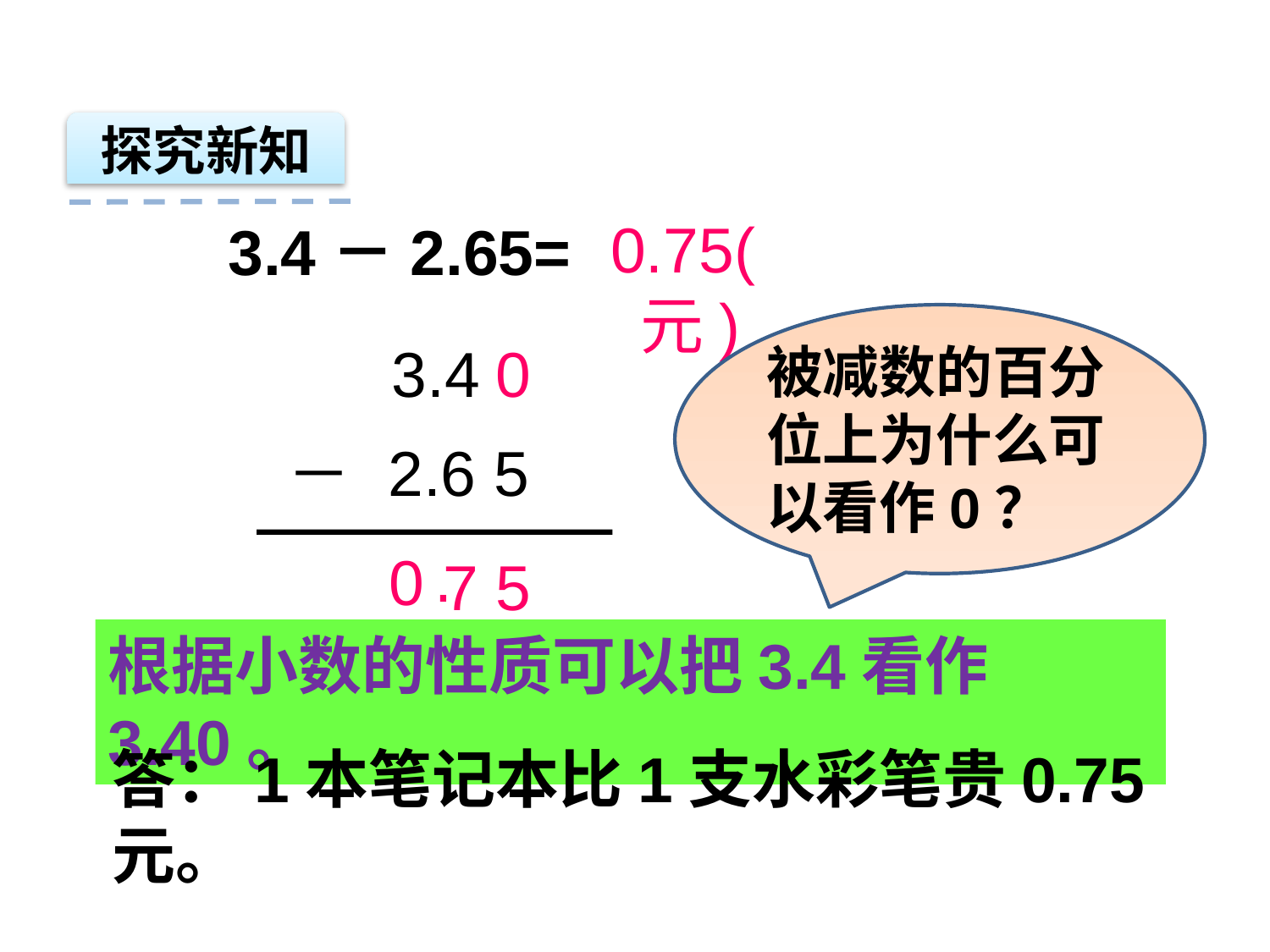

探究新知
0.75(元)
3.4－2.65=

被减数的百分位上为什么可以看作0？
3.4
2.6 5
－

0
.
0
7
5
根据小数的性质可以把3.4看作3.40。
答：1本笔记本比1支水彩笔贵0.75元。